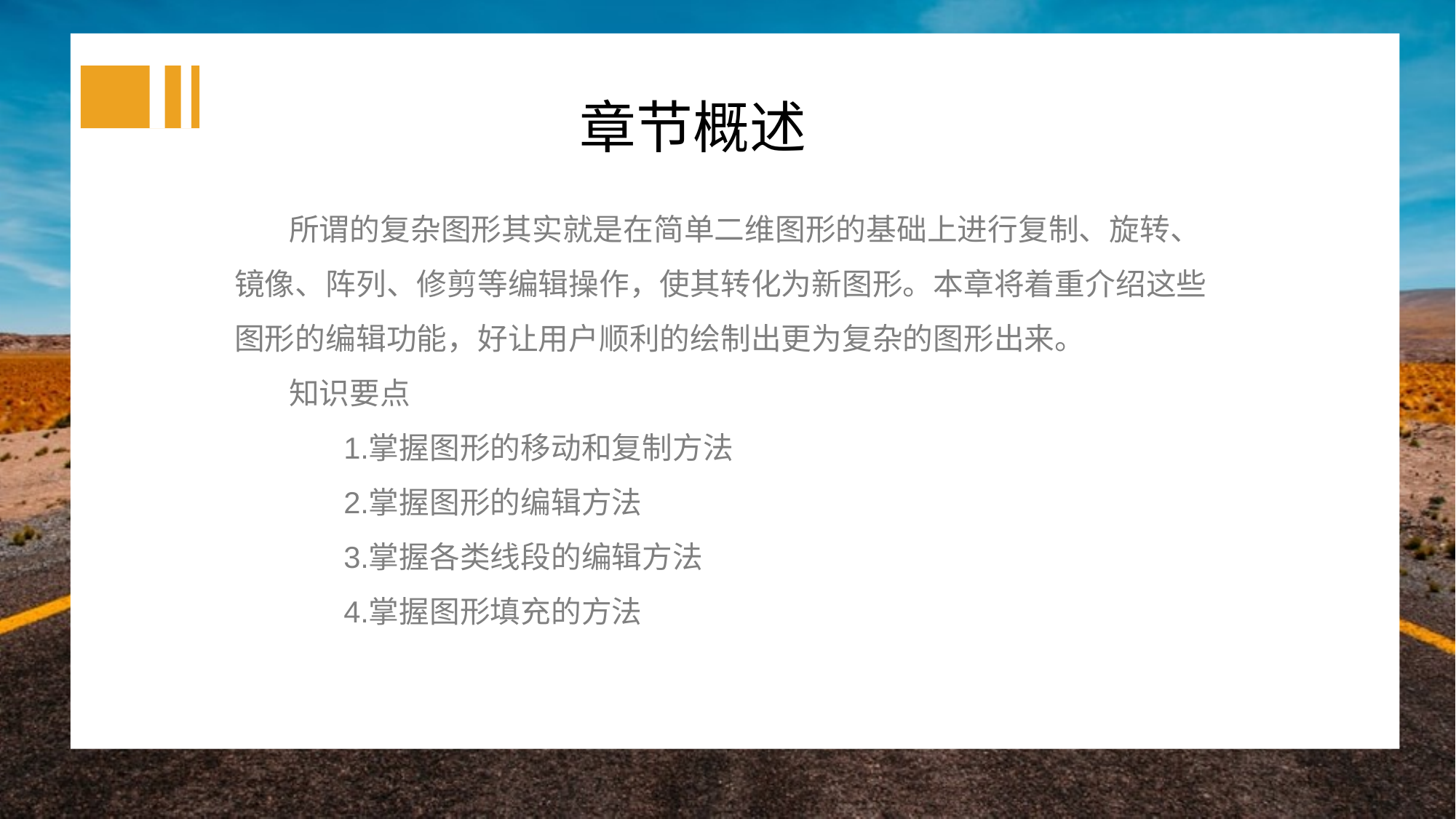

章节概述
所谓的复杂图形其实就是在简单二维图形的基础上进行复制、旋转、镜像、阵列、修剪等编辑操作，使其转化为新图形。本章将着重介绍这些图形的编辑功能，好让用户顺利的绘制出更为复杂的图形出来。
知识要点
掌握图形的移动和复制方法
掌握图形的编辑方法
掌握各类线段的编辑方法
掌握图形填充的方法